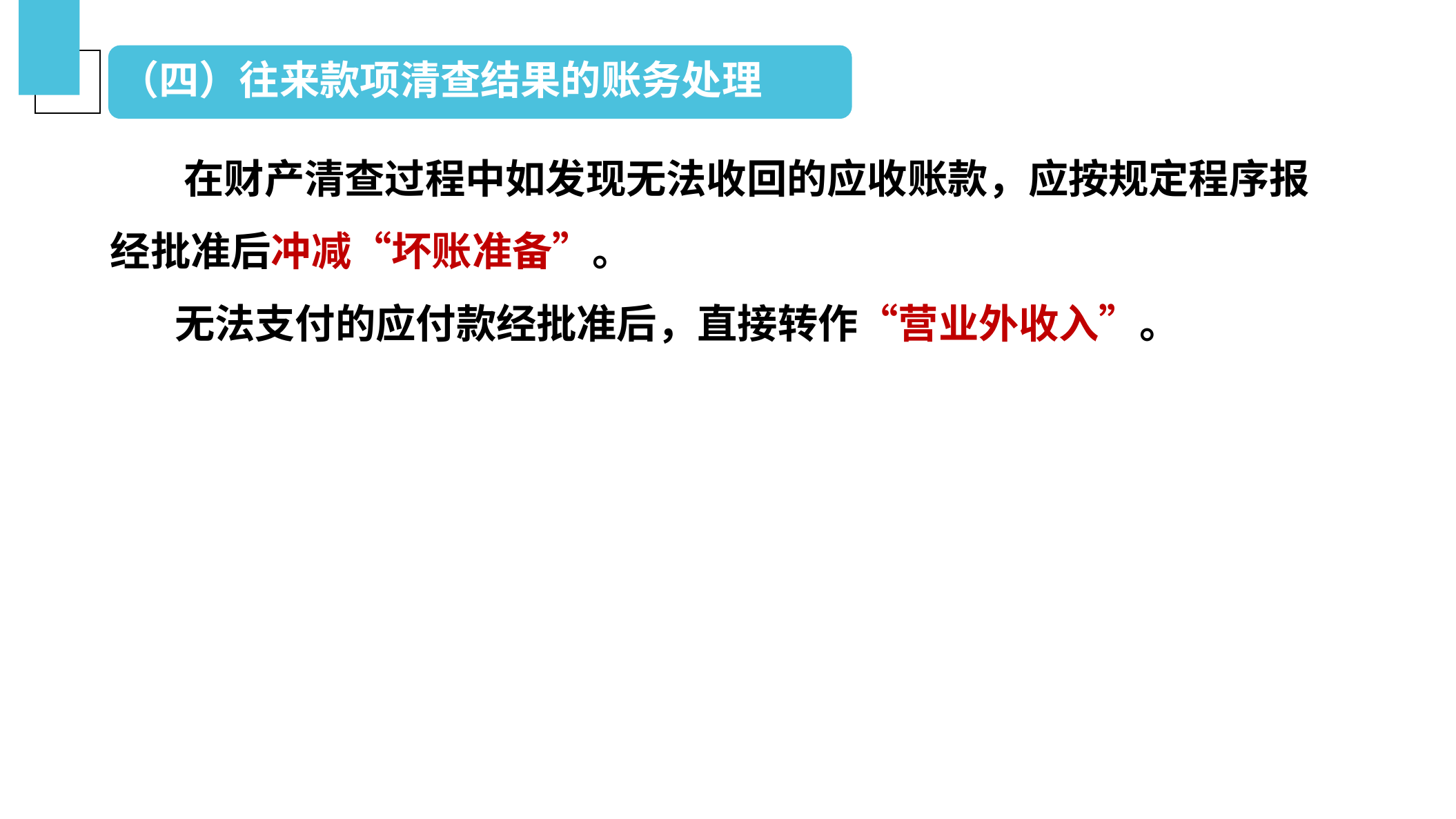

（四）往来款项清查结果的账务处理
       在财产清查过程中如发现无法收回的应收账款，应按规定程序报经批准后冲减“坏账准备”。
      无法支付的应付款经批准后，直接转作“营业外收入”。